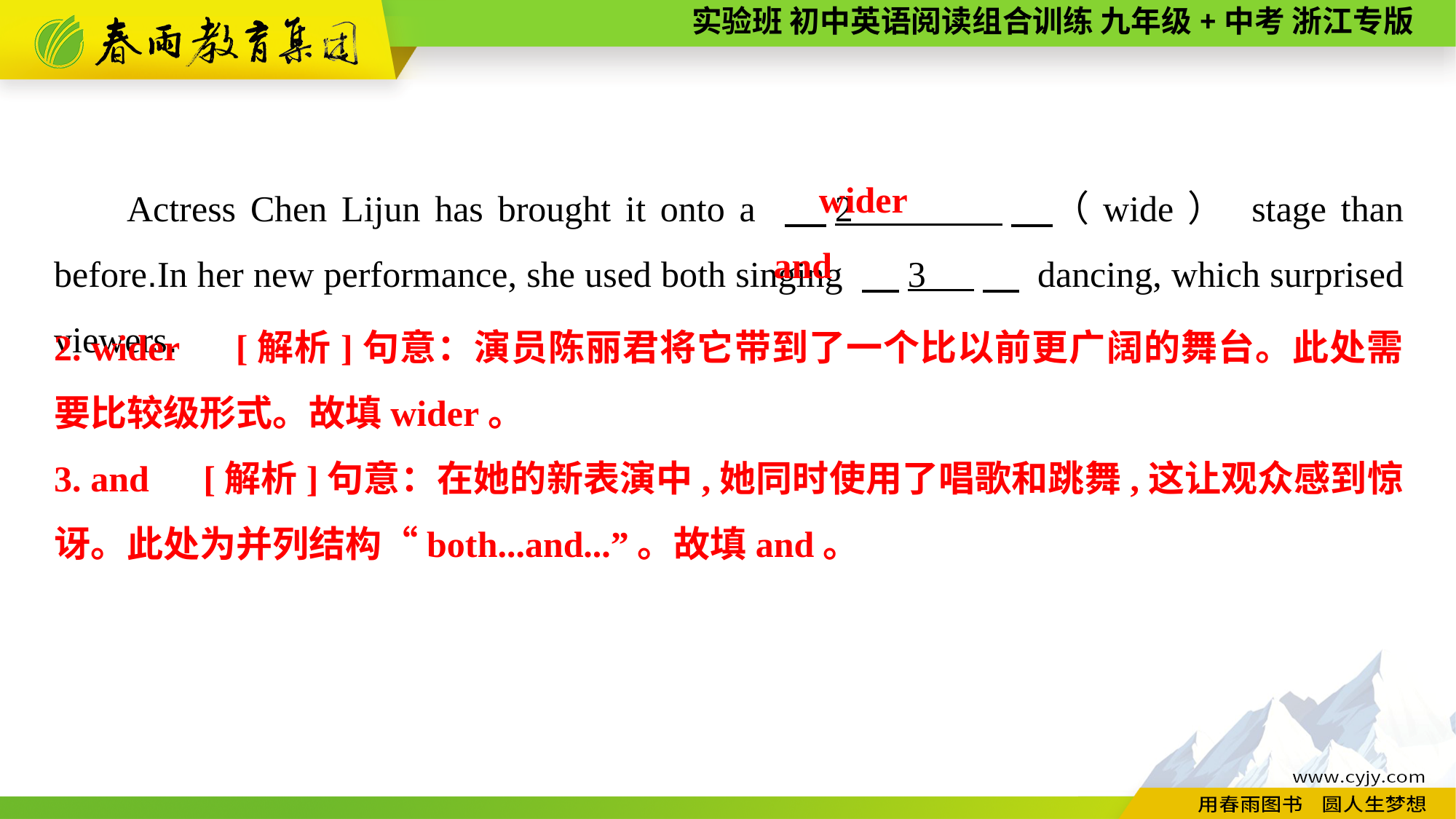

Actress Chen Lijun has brought it onto a 　2          　（wide） stage than before.In her new performance, she used both singing 　3     　 dancing, which surprised viewers.
wider
and
2. wider　[解析]句意：演员陈丽君将它带到了一个比以前更广阔的舞台。此处需要比较级形式。故填wider。
3. and　[解析]句意：在她的新表演中,她同时使用了唱歌和跳舞,这让观众感到惊讶。此处为并列结构“both...and...”。故填and。